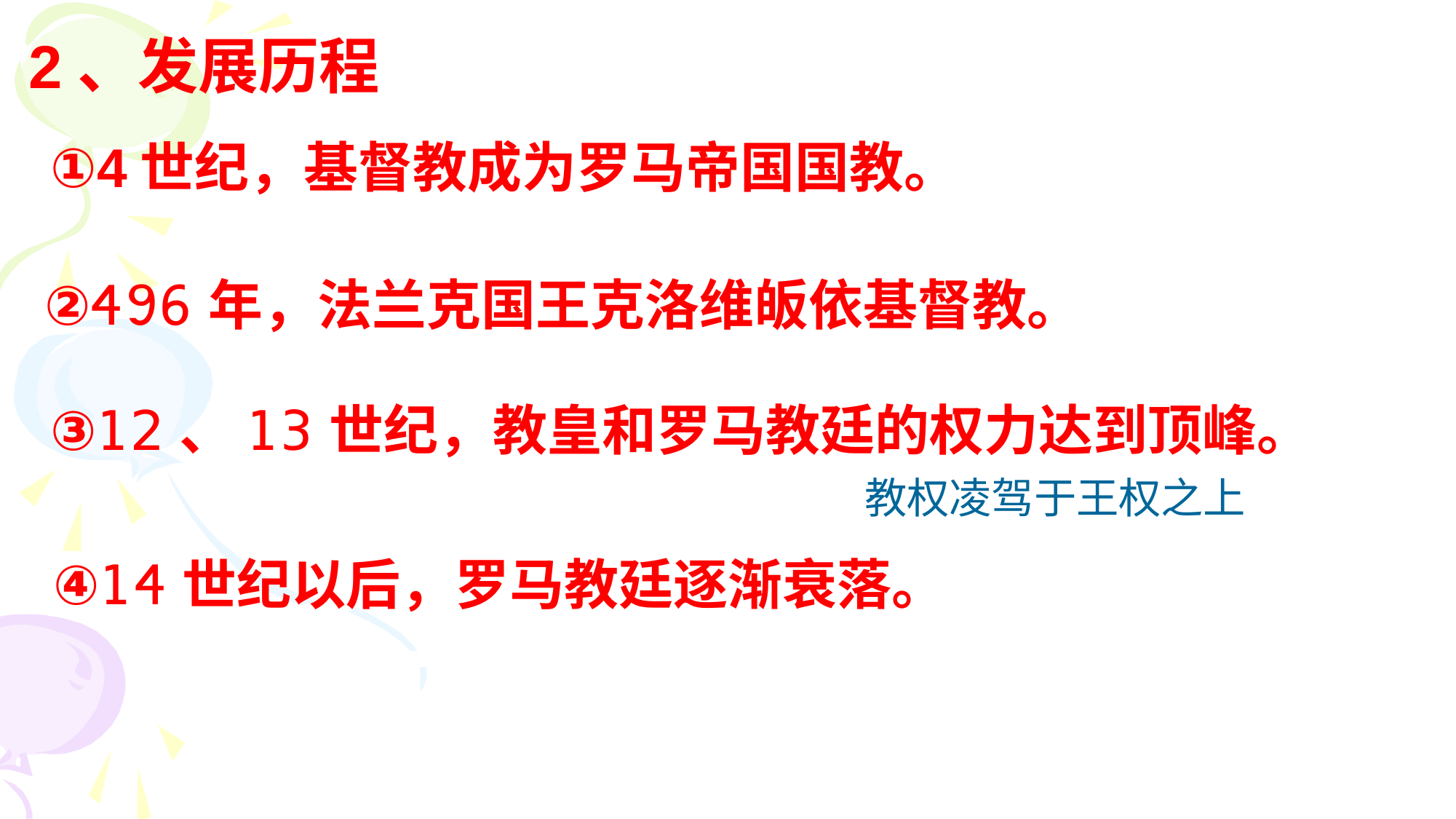

2、发展历程
①4世纪，基督教成为罗马帝国国教。
②496年，法兰克国王克洛维皈依基督教。
③12、13世纪，教皇和罗马教廷的权力达到顶峰。
教权凌驾于王权之上
④14世纪以后，罗马教廷逐渐衰落。